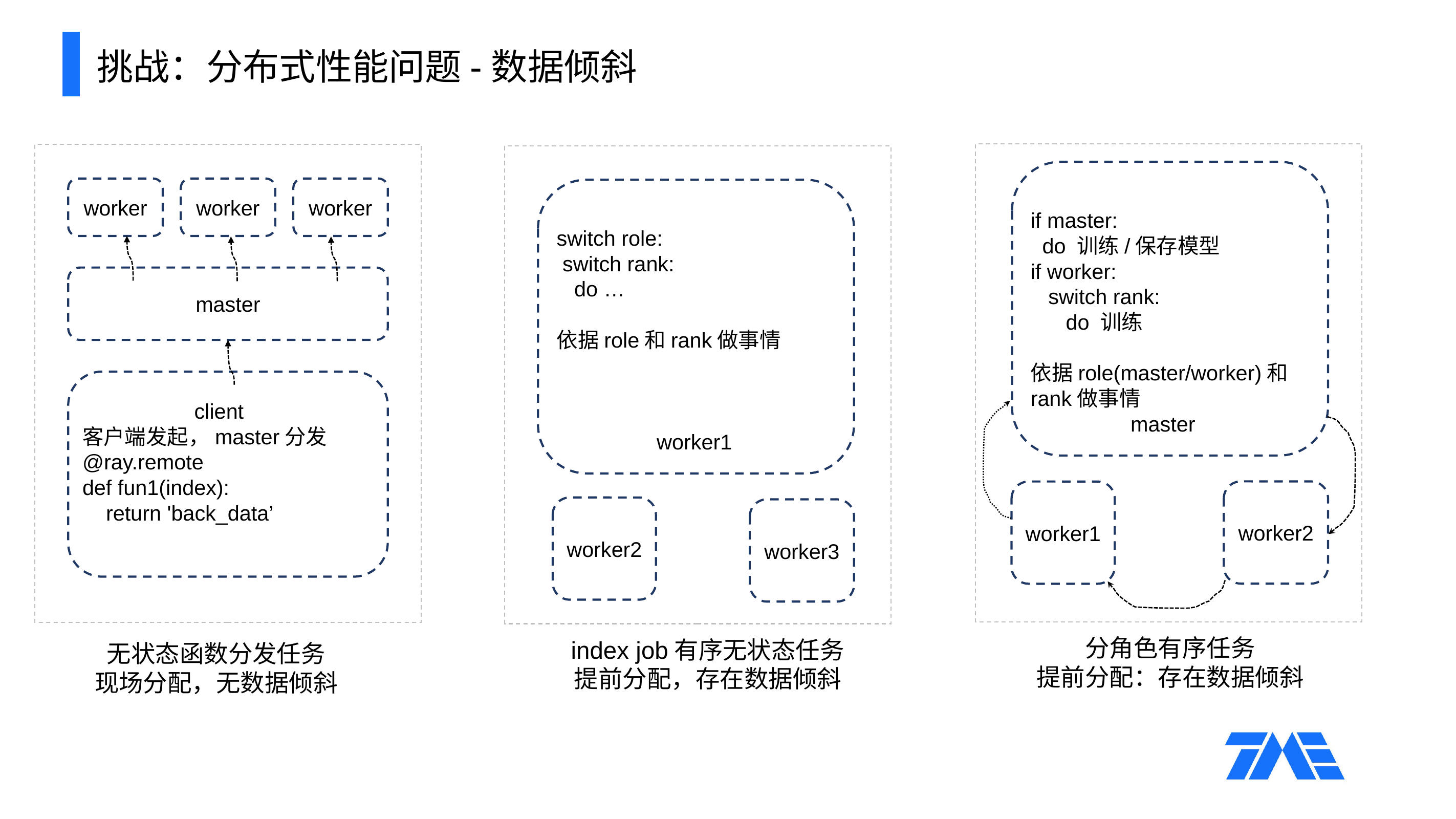

挑战：分布式性能问题-数据倾斜

if master:
  do 训练/保存模型
if worker:
   switch rank:
      do 训练

依据role(master/worker)和rank做事情
                 master
worker
worker
worker

switch role:
 switch rank:
   do …

依据role和rank做事情

                 worker1
master
                   client
客户端发起，master分发
@ray.remote
def fun1(index):
    return 'back_data’

worker2
worker1
worker2
worker3

分角色有序任务
提前分配：存在数据倾斜
index job有序无状态任务
提前分配，存在数据倾斜
无状态函数分发任务
现场分配，无数据倾斜